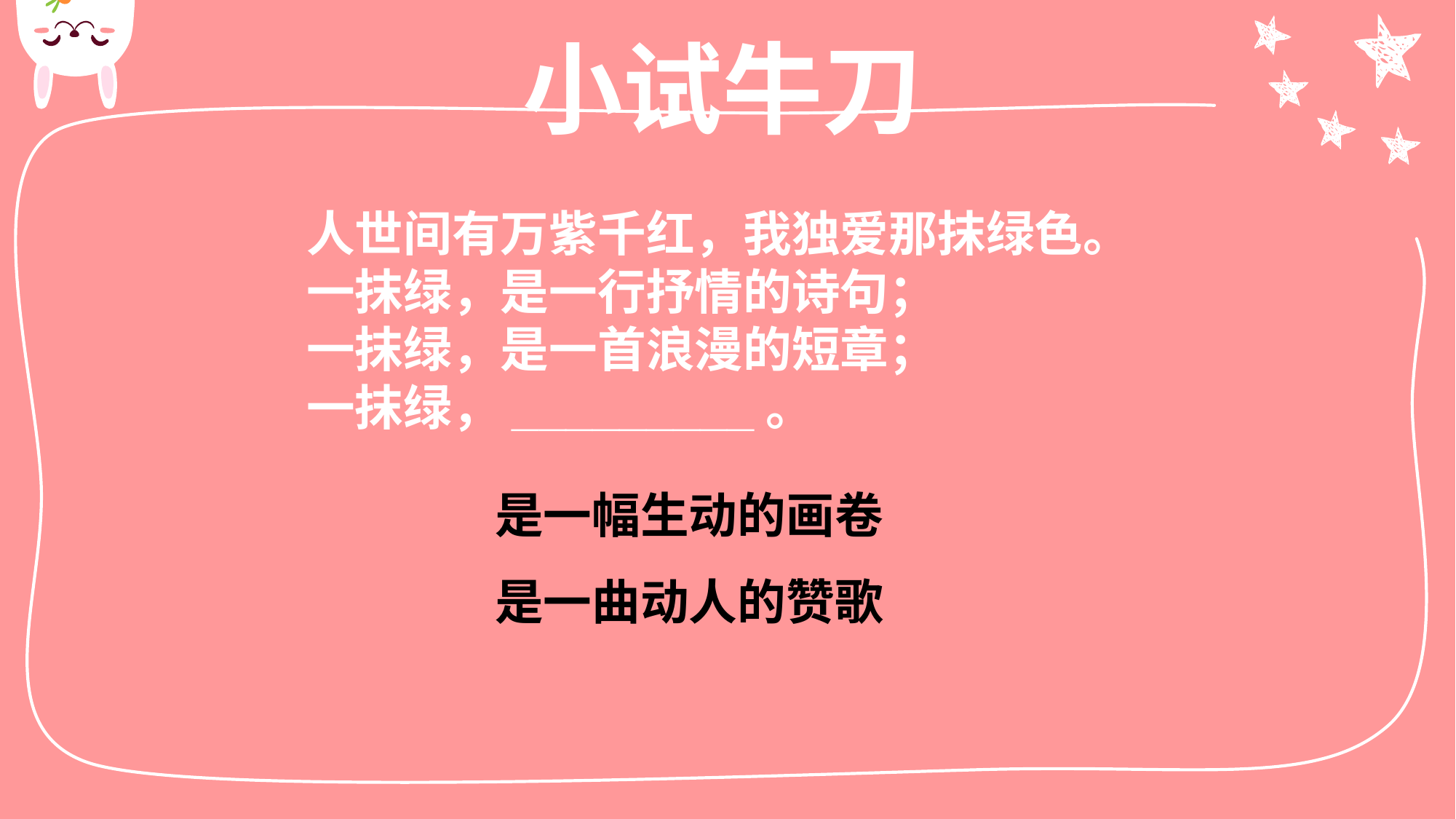

小试牛刀

人世间有万紫千红，我独爱那抹绿色。
一抹绿，是一行抒情的诗句；
一抹绿，是一首浪漫的短章；
一抹绿，_________。
是一幅生动的画卷
是一曲动人的赞歌